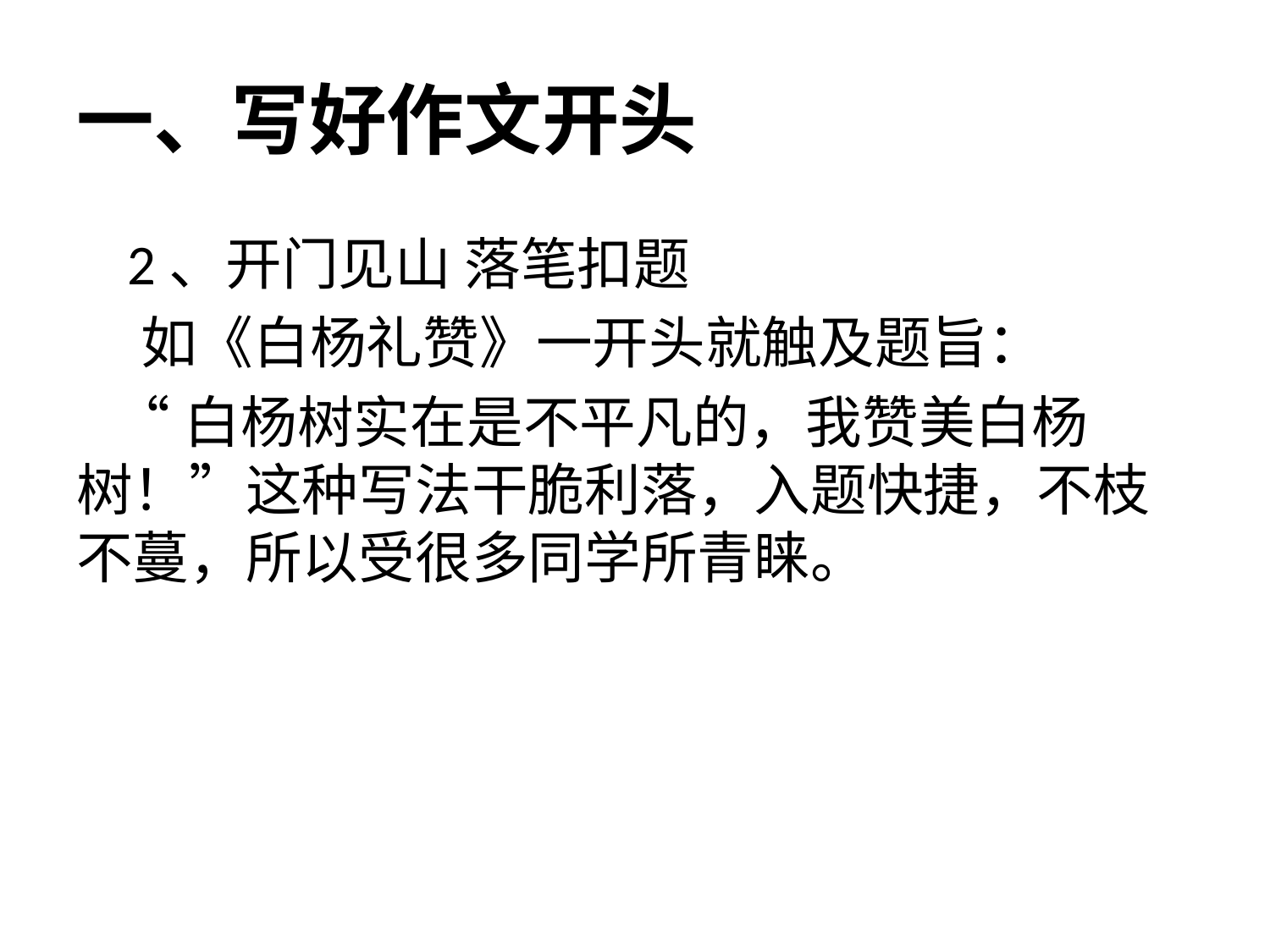

# 一、写好作文开头
    2、开门见山 落笔扣题
    如《白杨礼赞》一开头就触及题旨：
   “白杨树实在是不平凡的，我赞美白杨树！”这种写法干脆利落，入题快捷，不枝不蔓，所以受很多同学所青睐。